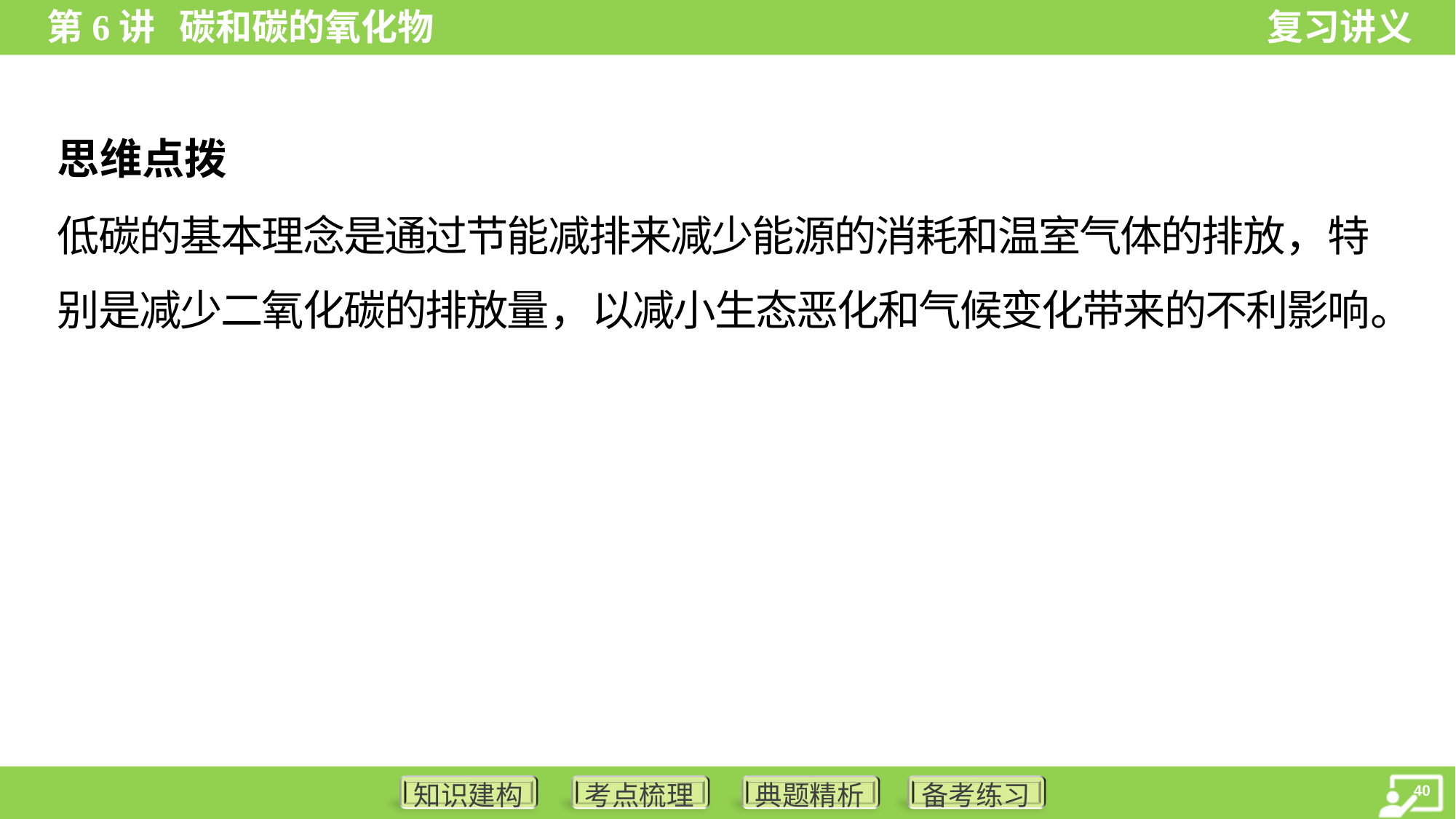

思维点拨
低碳的基本理念是通过节能减排来减少能源的消耗和温室气体的排放，特
别是减少二氧化碳的排放量，以减小生态恶化和气候变化带来的不利影响。